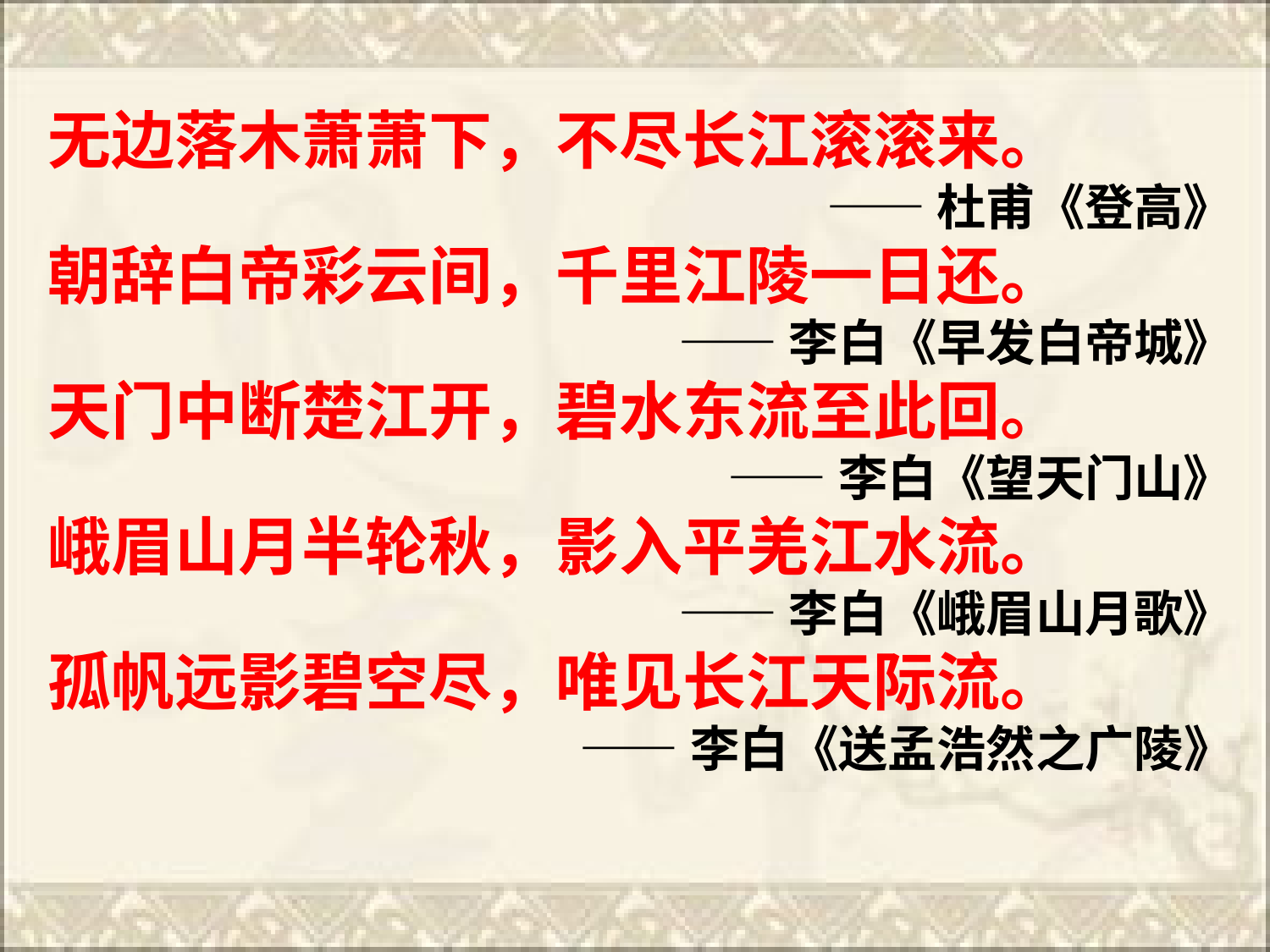

无边落木萧萧下，不尽长江滚滚来。
——杜甫《登高》
朝辞白帝彩云间，千里江陵一日还。
——李白《早发白帝城》
天门中断楚江开，碧水东流至此回。
——李白《望天门山》
峨眉山月半轮秋，影入平羌江水流。
——李白《峨眉山月歌》
孤帆远影碧空尽，唯见长江天际流。
——李白《送孟浩然之广陵》